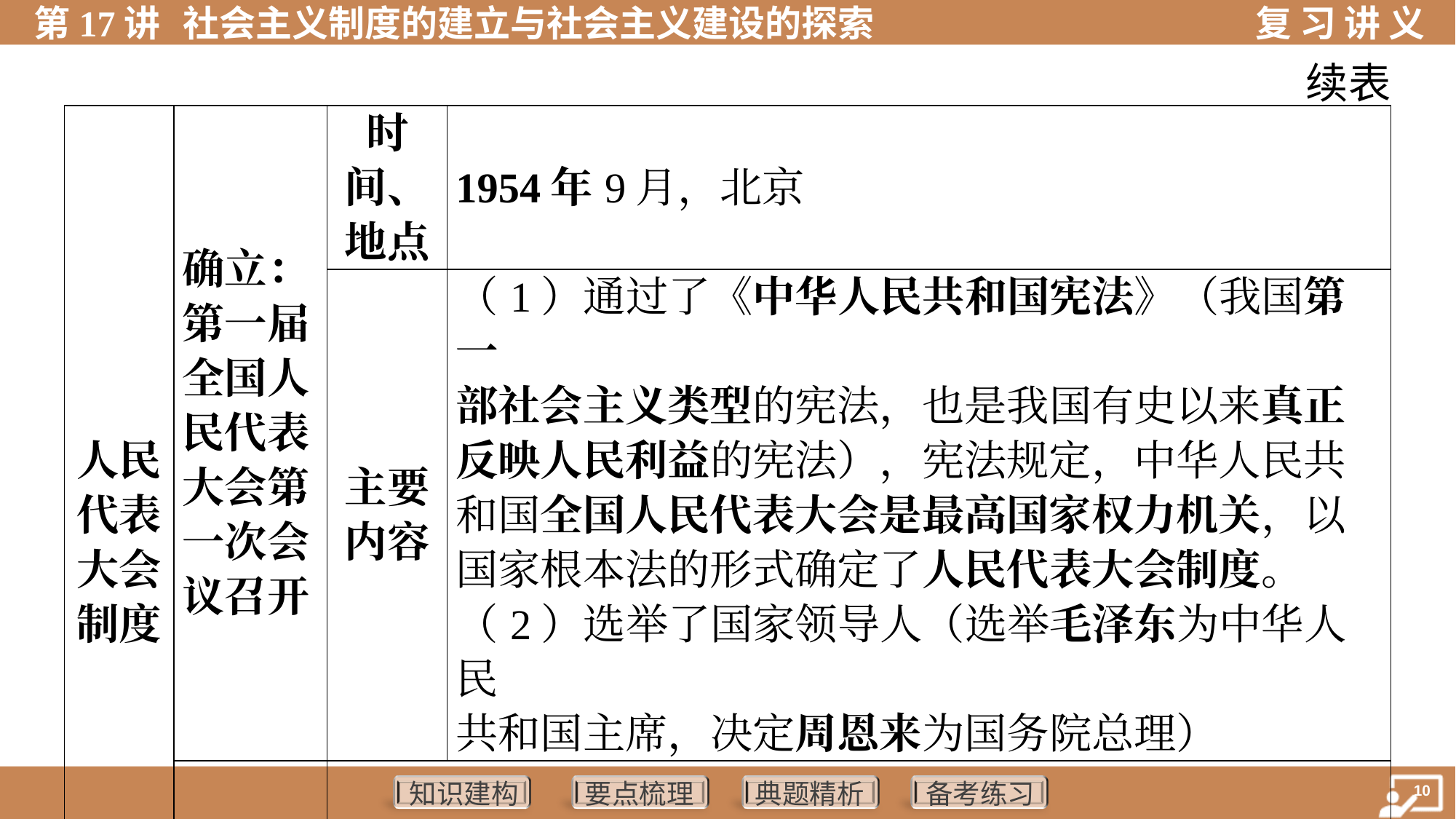

续表
| 人民 代表 大会 制度 | 确立： 第一届 全国人 民代表 大会第 一次会 议召开 | 时 间、 地点 |  | 1954年9月，北京 |  |  |
| --- | --- | --- | --- | --- | --- | --- |
|  |  | 主要 内容 |  | （1）通过了《中华人民共和国宪法》（我国第一 部社会主义类型的宪法，也是我国有史以来真正 反映人民利益的宪法），宪法规定，中华人民共 和国全国人民代表大会是最高国家权力机关，以 国家根本法的形式确定了人民代表大会制度。 （2）选举了国家领导人（选举毛泽东为中华人民 共和国主席，决定周恩来为国务院总理） |  |  |
|  | 评价 | 是我国的根本政治制度，为社会主义民主政治建设奠定 了基础 |  |  |  |  |